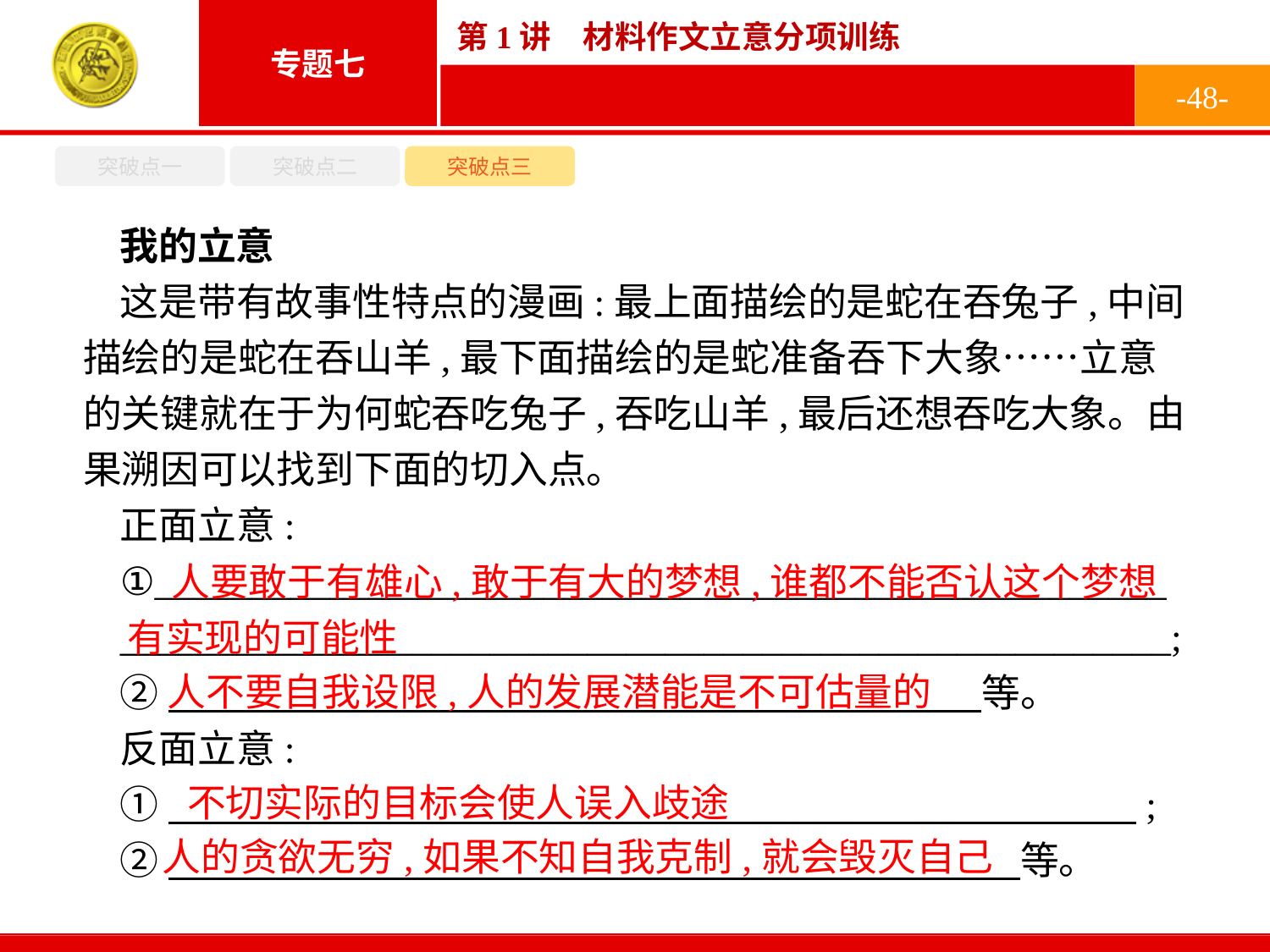

-48-
突破点一
突破点二
突破点三
我的立意
这是带有故事性特点的漫画:最上面描绘的是蛇在吞兔子,中间描绘的是蛇在吞山羊,最下面描绘的是蛇准备吞下大象……立意的关键就在于为何蛇吞吃兔子,吞吃山羊,最后还想吞吃大象。由果溯因可以找到下面的切入点。
正面立意:
①____________________________________________________
______________________________________________________;
②　　　　　　　　　　　　　　　　　　　　　等。
反面立意:
①　　　　　　　　　　　　　　　　　　　　　　　　　;
②　　　　　　　　　　　　　　　　　　　　　　等。
    人要敢于有雄心,敢于有大的梦想,谁都不能否认这个梦想有实现的可能性
人不要自我设限,人的发展潜能是不可估量的
不切实际的目标会使人误入歧途
人的贪欲无穷,如果不知自我克制,就会毁灭自己